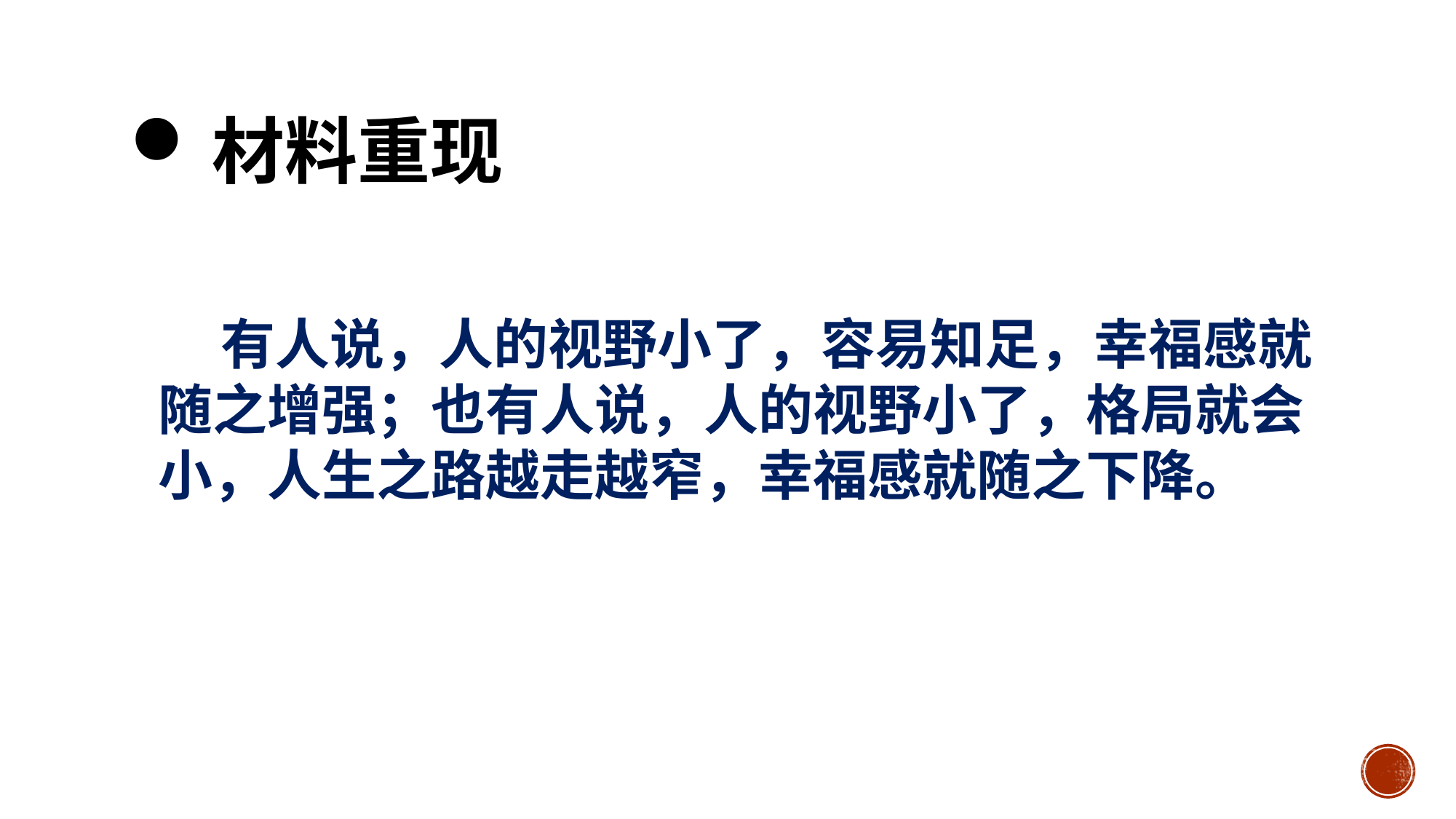

材料重现
    有人说，人的视野小了，容易知足，幸福感就随之增强；也有人说，人的视野小了，格局就会小，人生之路越走越窄，幸福感就随之下降。